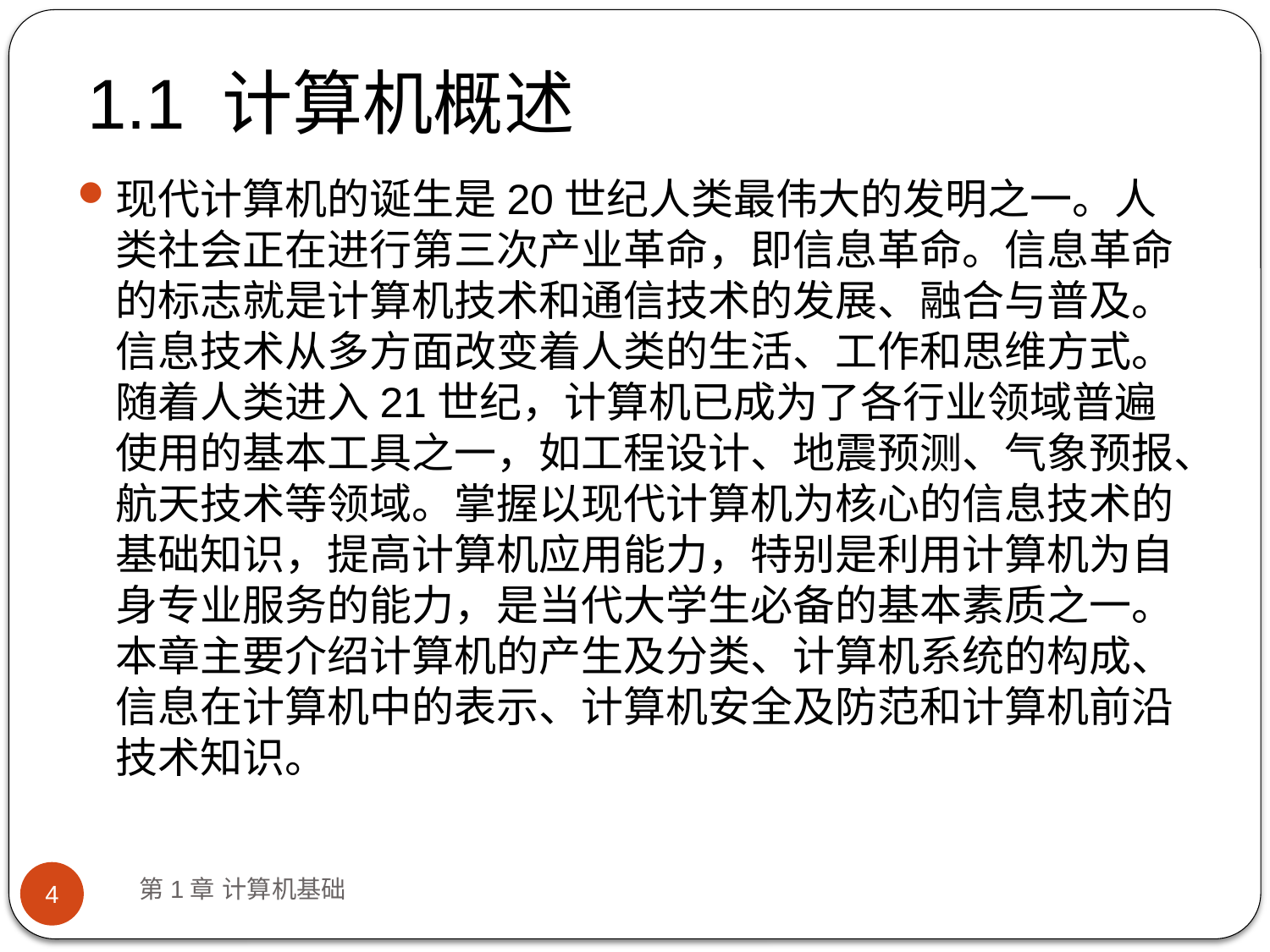

# 1.1 计算机概述
现代计算机的诞生是20世纪人类最伟大的发明之一。人类社会正在进行第三次产业革命，即信息革命。信息革命的标志就是计算机技术和通信技术的发展、融合与普及。信息技术从多方面改变着人类的生活、工作和思维方式。随着人类进入21世纪，计算机已成为了各行业领域普遍使用的基本工具之一，如工程设计、地震预测、气象预报、航天技术等领域。掌握以现代计算机为核心的信息技术的基础知识，提高计算机应用能力，特别是利用计算机为自身专业服务的能力，是当代大学生必备的基本素质之一。本章主要介绍计算机的产生及分类、计算机系统的构成、信息在计算机中的表示、计算机安全及防范和计算机前沿技术知识。
第1章 计算机基础
4